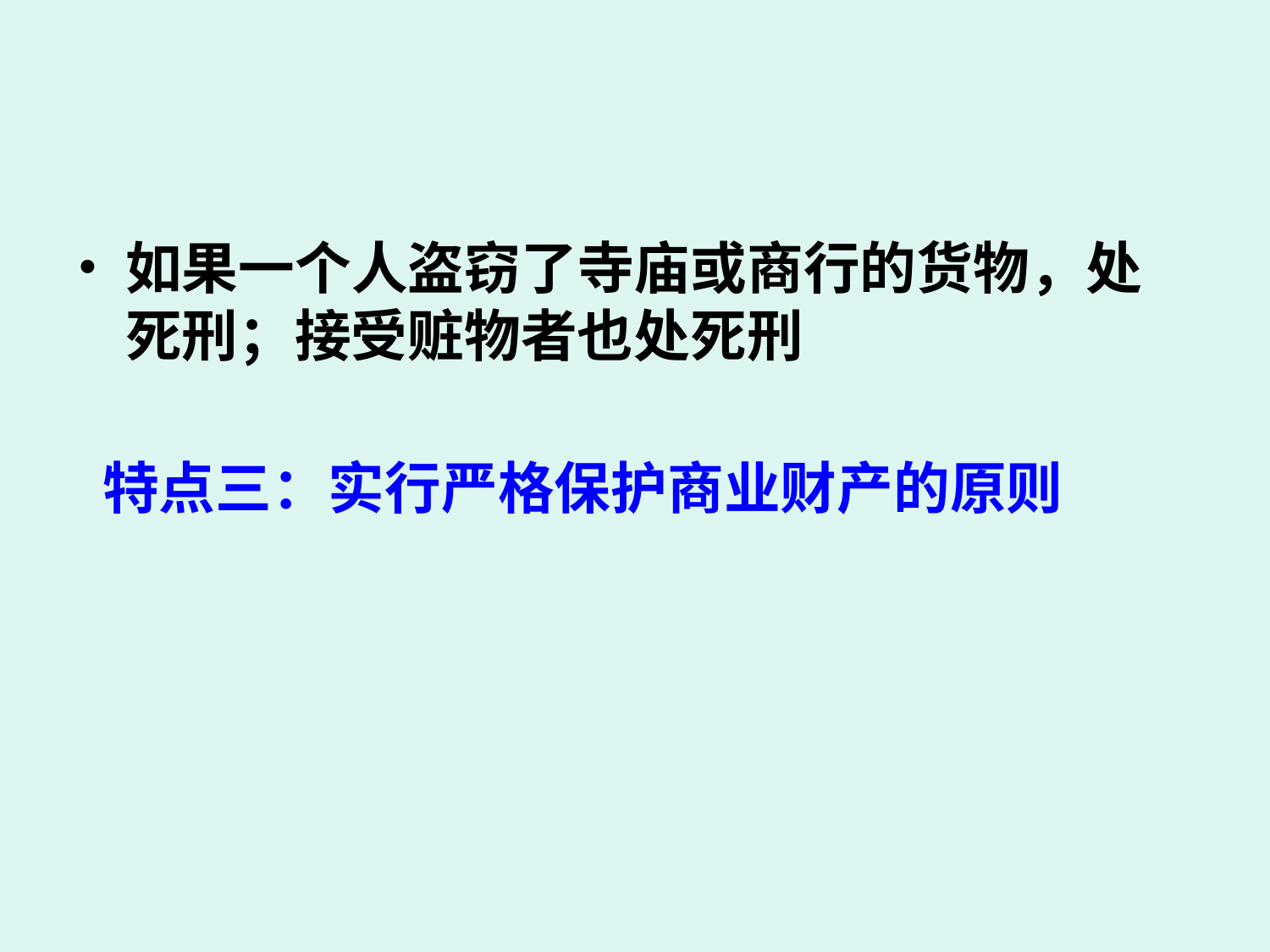

# 如果一个人盗窃了寺庙或商行的货物，处死刑；接受赃物者也处死刑
    特点三：实行严格保护商业财产的原则